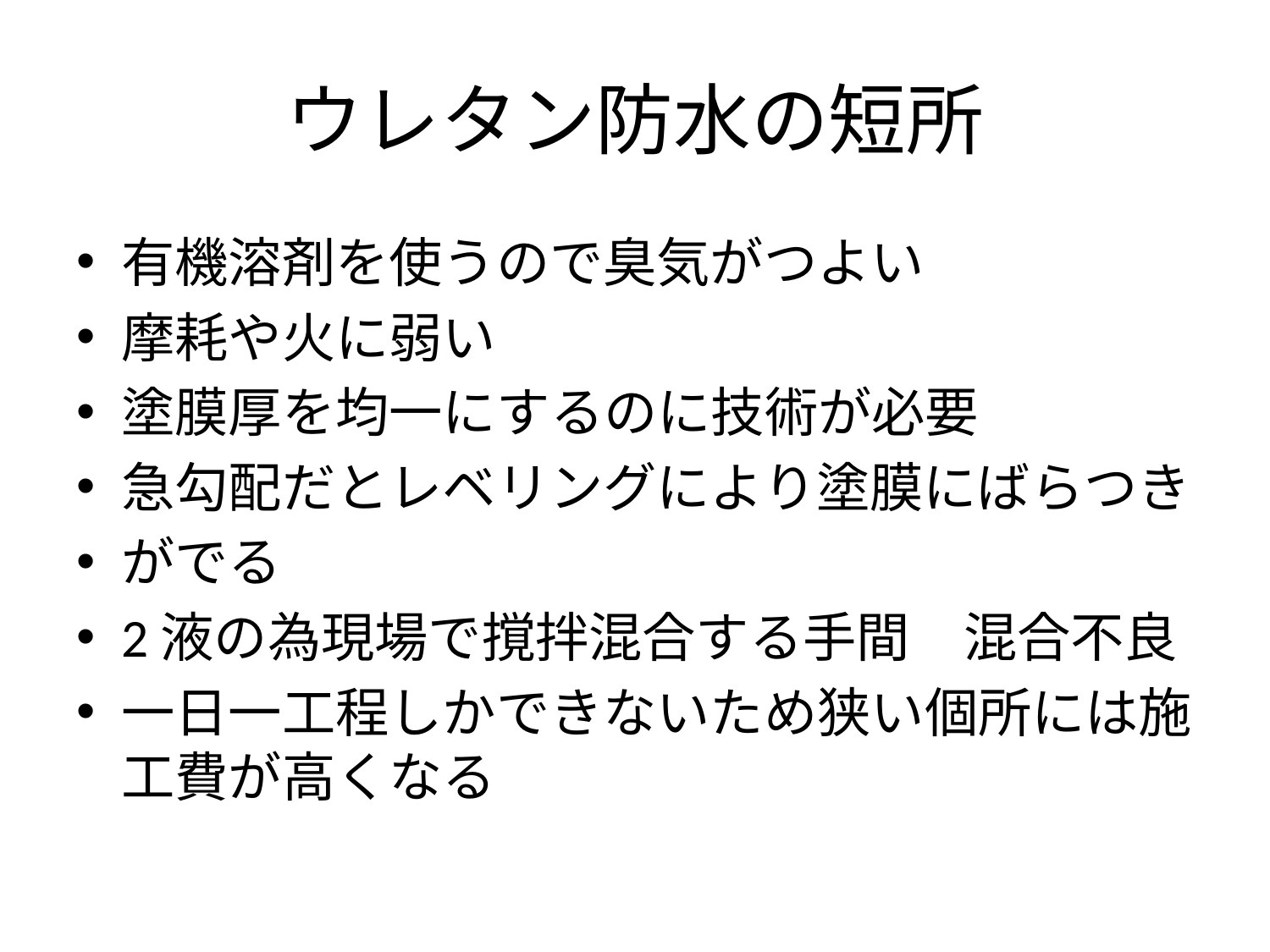

# ウレタン防水の短所
有機溶剤を使うので臭気がつよい
摩耗や火に弱い
塗膜厚を均一にするのに技術が必要
急勾配だとレベリングにより塗膜にばらつき
がでる
2液の為現場で撹拌混合する手間　混合不良
一日一工程しかできないため狭い個所には施工費が高くなる